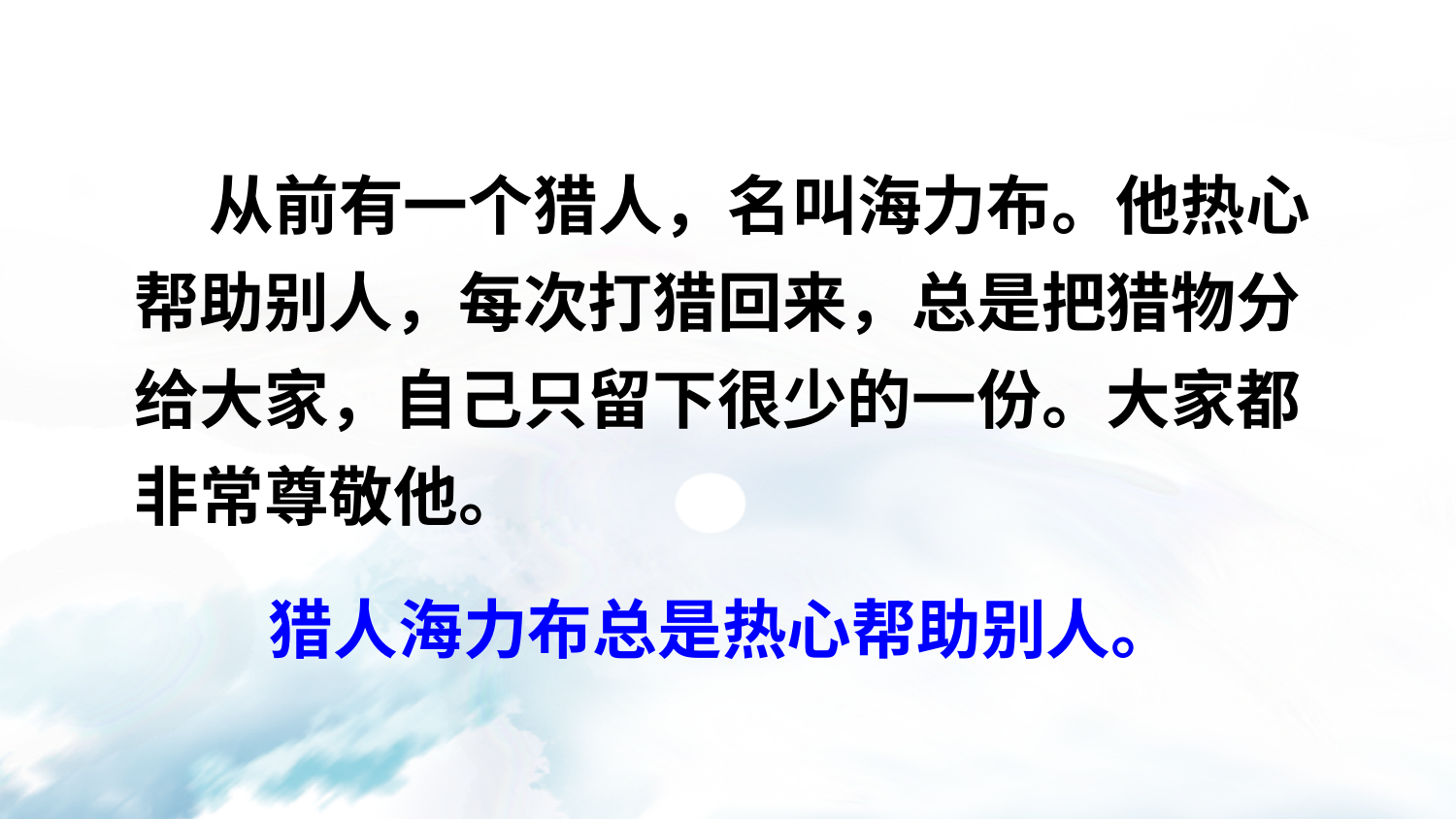

从前有一个猎人，名叫海力布。他热心帮助别人，每次打猎回来，总是把猎物分给大家，自己只留下很少的一份。大家都非常尊敬他。
猎人海力布总是热心帮助别人。